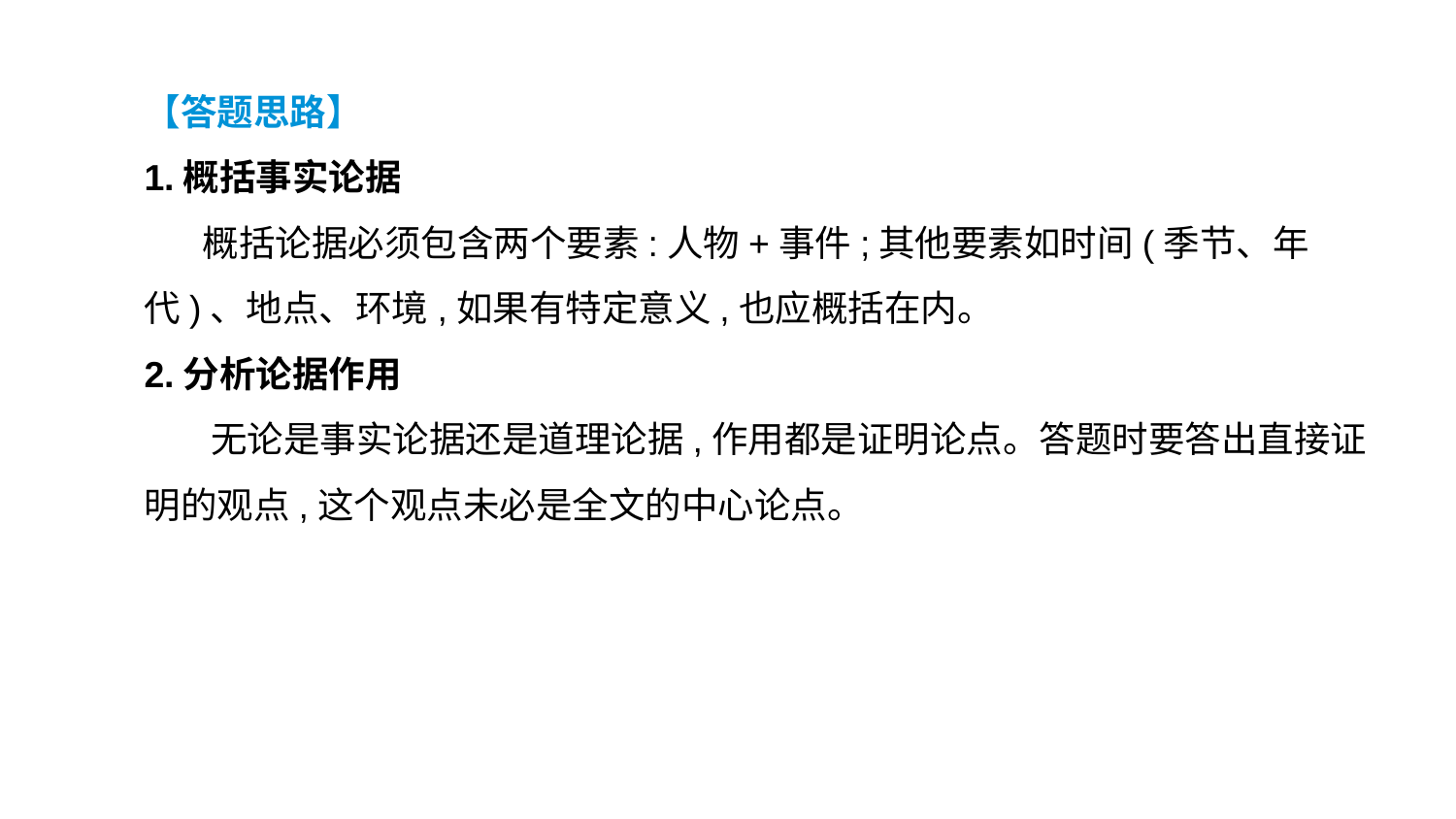

【答题思路】
1.概括事实论据
      概括论据必须包含两个要素:人物+事件;其他要素如时间(季节、年代)、地点、环境,如果有特定意义,也应概括在内。
2.分析论据作用
       无论是事实论据还是道理论据,作用都是证明论点。答题时要答出直接证明的观点,这个观点未必是全文的中心论点。